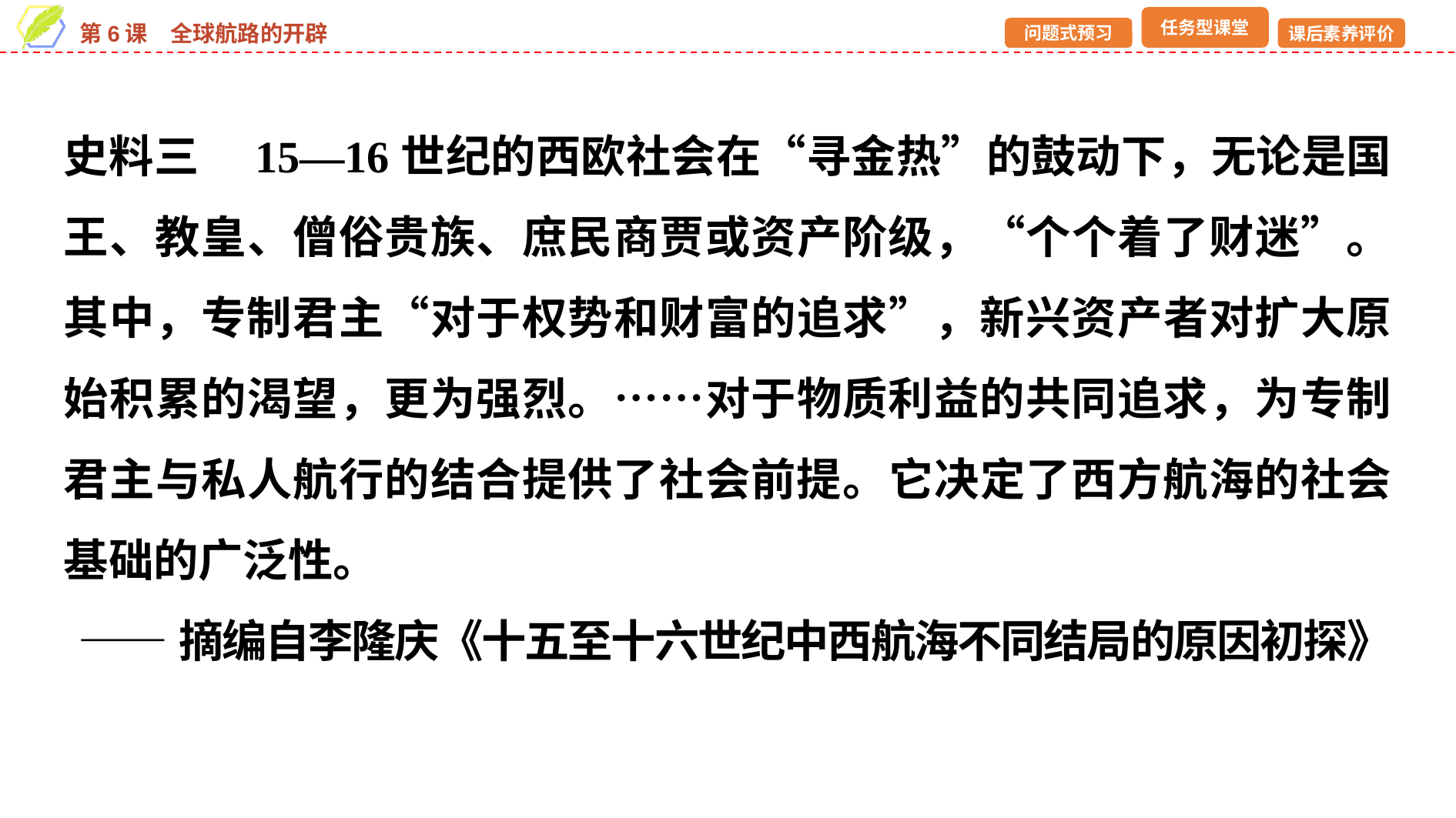

史料三　15—16世纪的西欧社会在“寻金热”的鼓动下，无论是国王、教皇、僧俗贵族、庶民商贾或资产阶级，“个个着了财迷”。其中，专制君主“对于权势和财富的追求”，新兴资产者对扩大原始积累的渴望，更为强烈。……对于物质利益的共同追求，为专制君主与私人航行的结合提供了社会前提。它决定了西方航海的社会基础的广泛性。
——摘编自李隆庆《十五至十六世纪中西航海不同结局的原因初探》